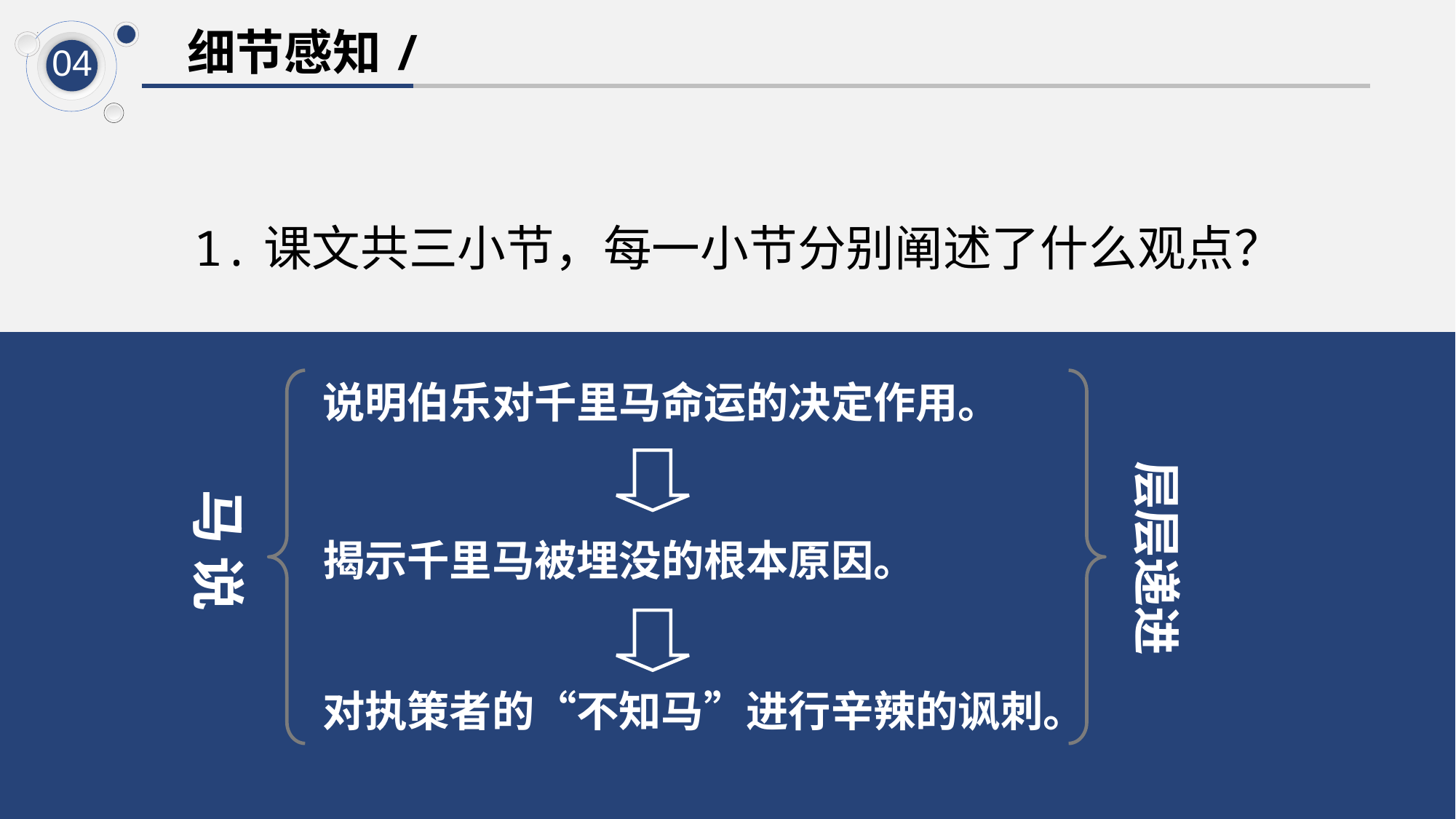

细节感知/

04

1.课文共三小节，每一小节分别阐述了什么观点？

说明伯乐对千里马命运的决定作用。

层层递进
马 说
揭示千里马被埋没的根本原因。

对执策者的“不知马”进行辛辣的讽刺。